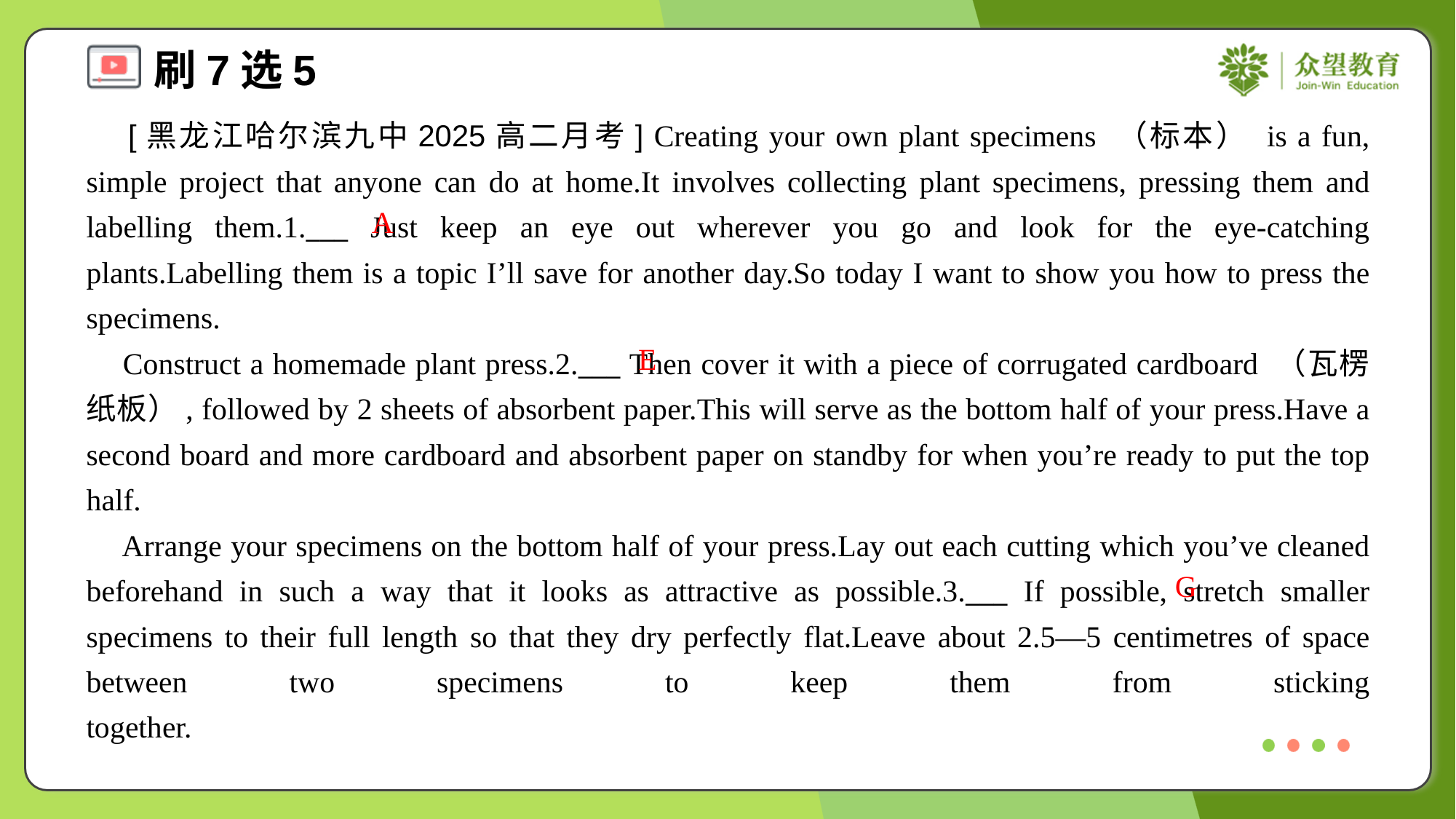

[黑龙江哈尔滨九中2025高二月考] Creating your own plant specimens （标本） is a fun, simple project that anyone can do at home.It involves collecting plant specimens, pressing them and labelling them.1.___ Just keep an eye out wherever you go and look for the eye-catching plants.Labelling them is a topic I’ll save for another day.So today I want to show you how to press the specimens.
    Construct a homemade plant press.2.___ Then cover it with a piece of corrugated cardboard （瓦楞纸板）, followed by 2 sheets of absorbent paper.This will serve as the bottom half of your press.Have a second board and more cardboard and absorbent paper on standby for when you’re ready to put the top half.
    Arrange your specimens on the bottom half of your press.Lay out each cutting which you’ve cleaned beforehand in such a way that it looks as attractive as possible.3.___ If possible, stretch smaller specimens to their full length so that they dry perfectly flat.Leave about 2.5—5 centimetres of space between two specimens to keep them from sticking together.#3
A
E
G